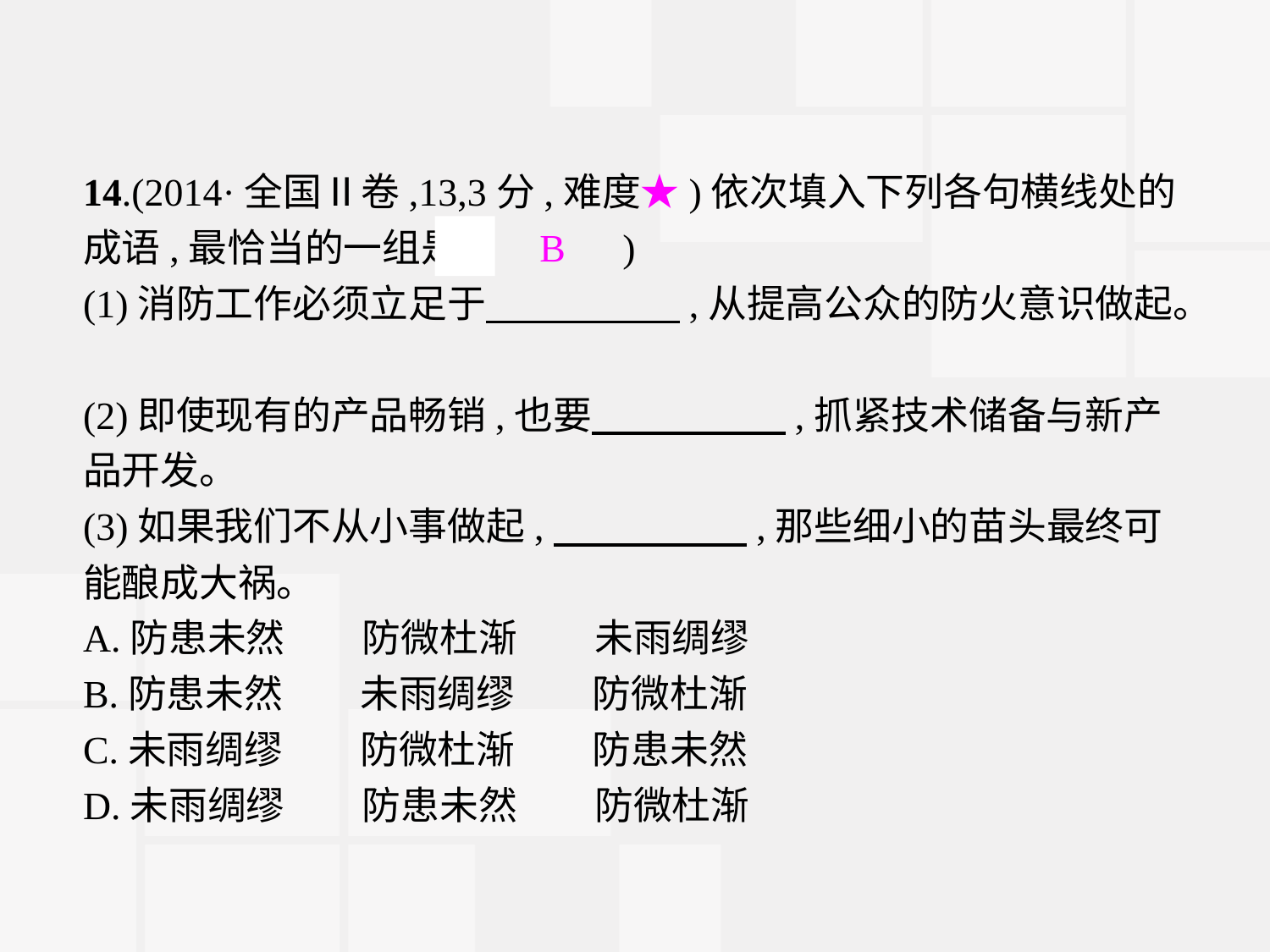

14.(2014·全国Ⅱ卷,13,3分,难度★)依次填入下列各句横线处的成语,最恰当的一组是(　B　)
(1)消防工作必须立足于　　　　　,从提高公众的防火意识做起。
(2)即使现有的产品畅销,也要　　　　　,抓紧技术储备与新产品开发。
(3)如果我们不从小事做起,　　　　　,那些细小的苗头最终可能酿成大祸。
A.防患未然　　防微杜渐　　未雨绸缪
B.防患未然　　未雨绸缪　　防微杜渐
C.未雨绸缪　　防微杜渐　　防患未然
D.未雨绸缪　　防患未然　　防微杜渐